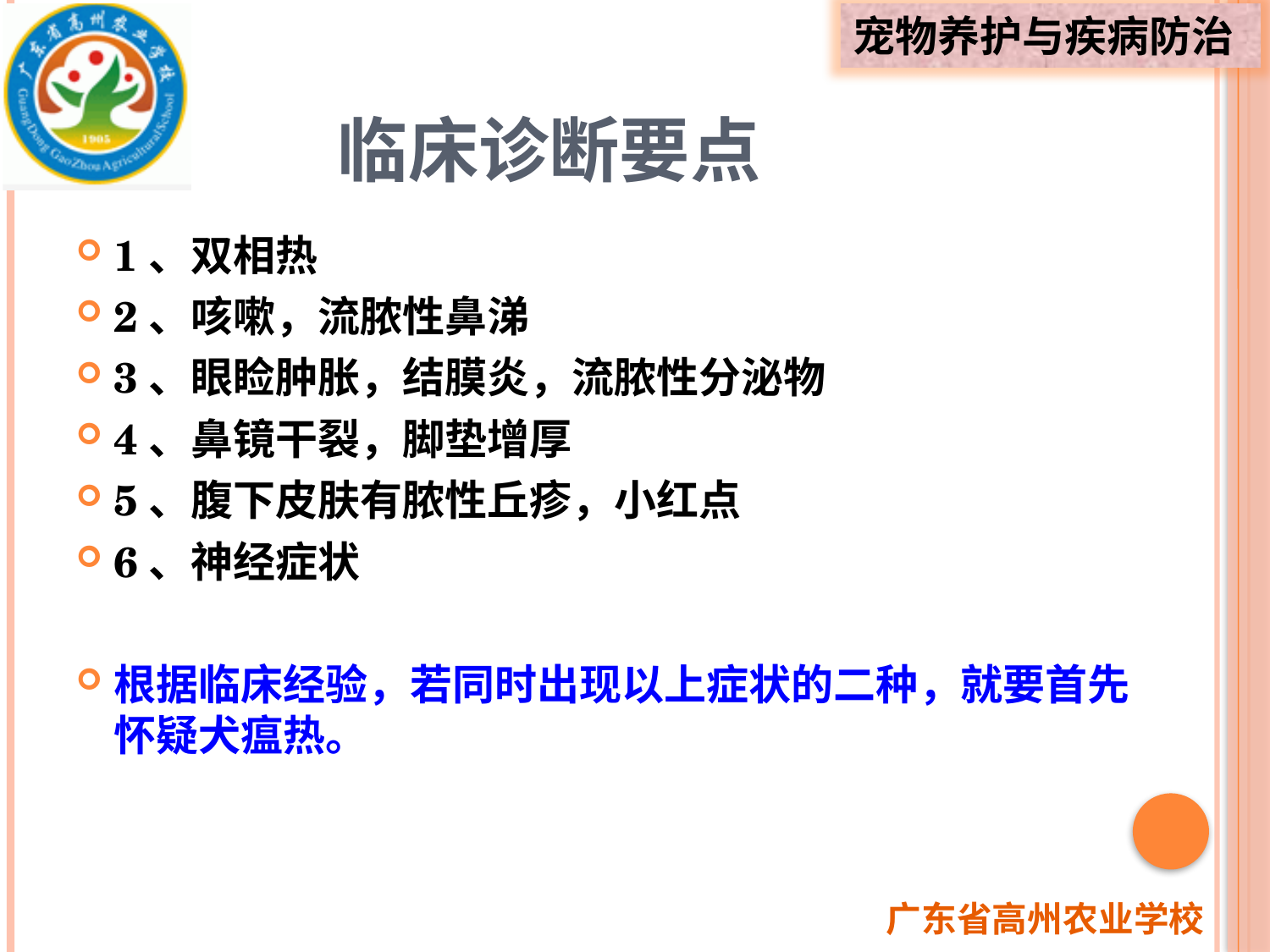

# 临床诊断要点
1、双相热
2、咳嗽，流脓性鼻涕
3、眼睑肿胀，结膜炎，流脓性分泌物
4、鼻镜干裂，脚垫增厚
5、腹下皮肤有脓性丘疹，小红点
6、神经症状

根据临床经验，若同时出现以上症状的二种，就要首先怀疑犬瘟热。